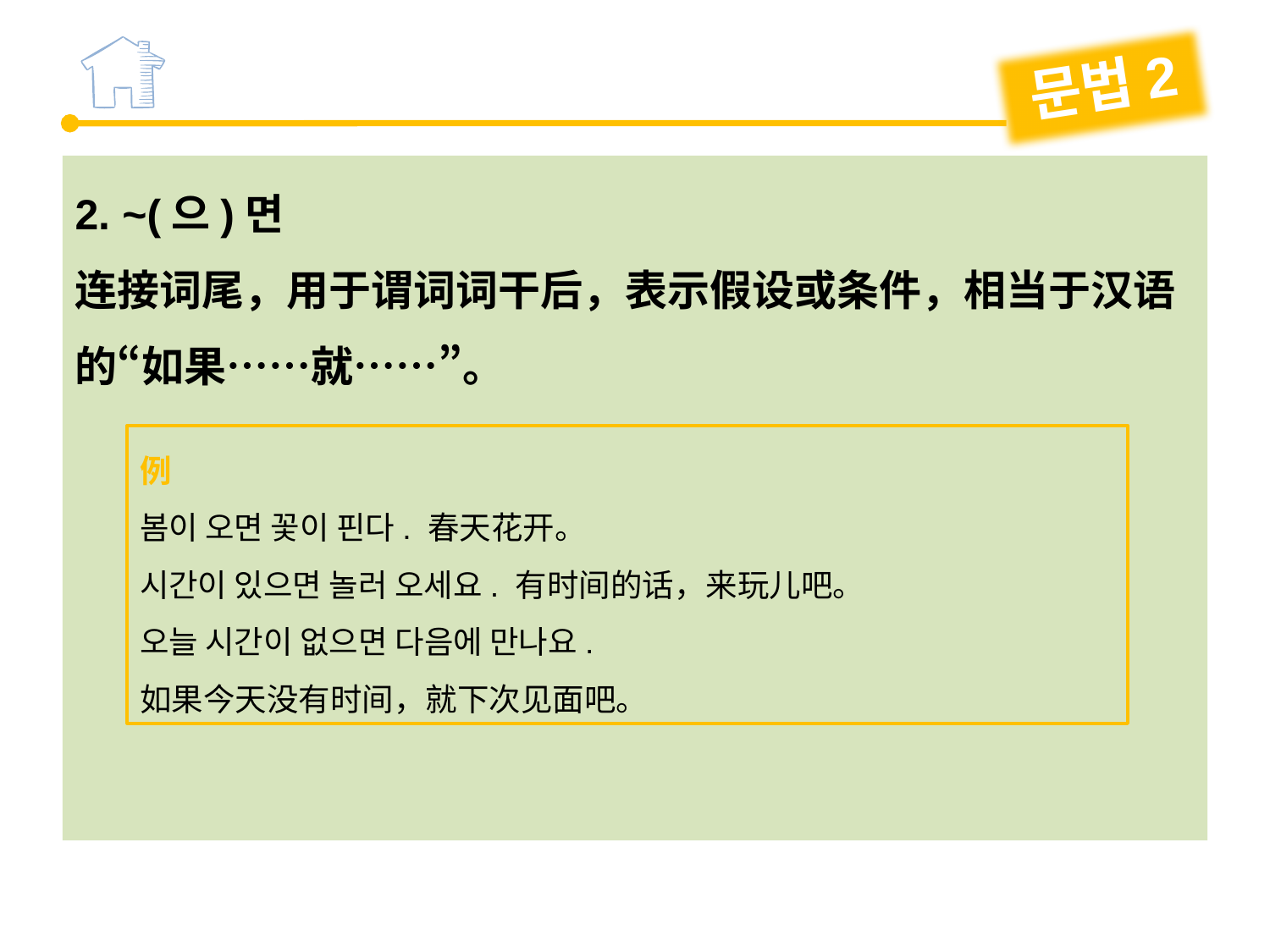

문법2
2. ~(으)면
连接词尾，用于谓词词干后，表示假设或条件，相当于汉语的“如果……就……”。

例
봄이 오면 꽃이 핀다. 春天花开。
시간이 있으면 놀러 오세요. 有时间的话，来玩儿吧。
오늘 시간이 없으면 다음에 만나요.
如果今天没有时间，就下次见面吧。